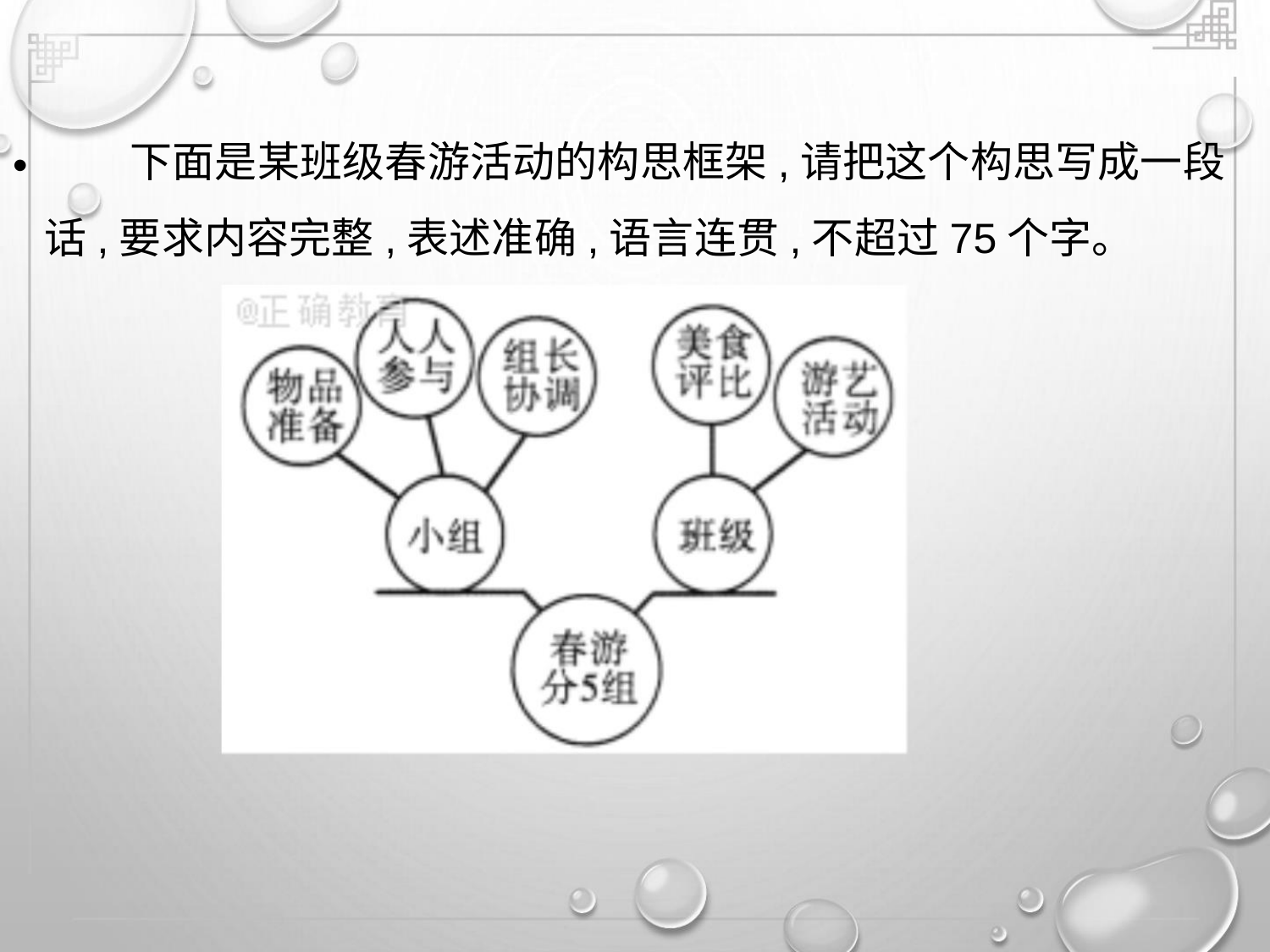

•
下面是某班级春游活动的构思框架,请把这个构思写成一段
话,要求内容完整,表述准确,语言连贯,不超过75个字。